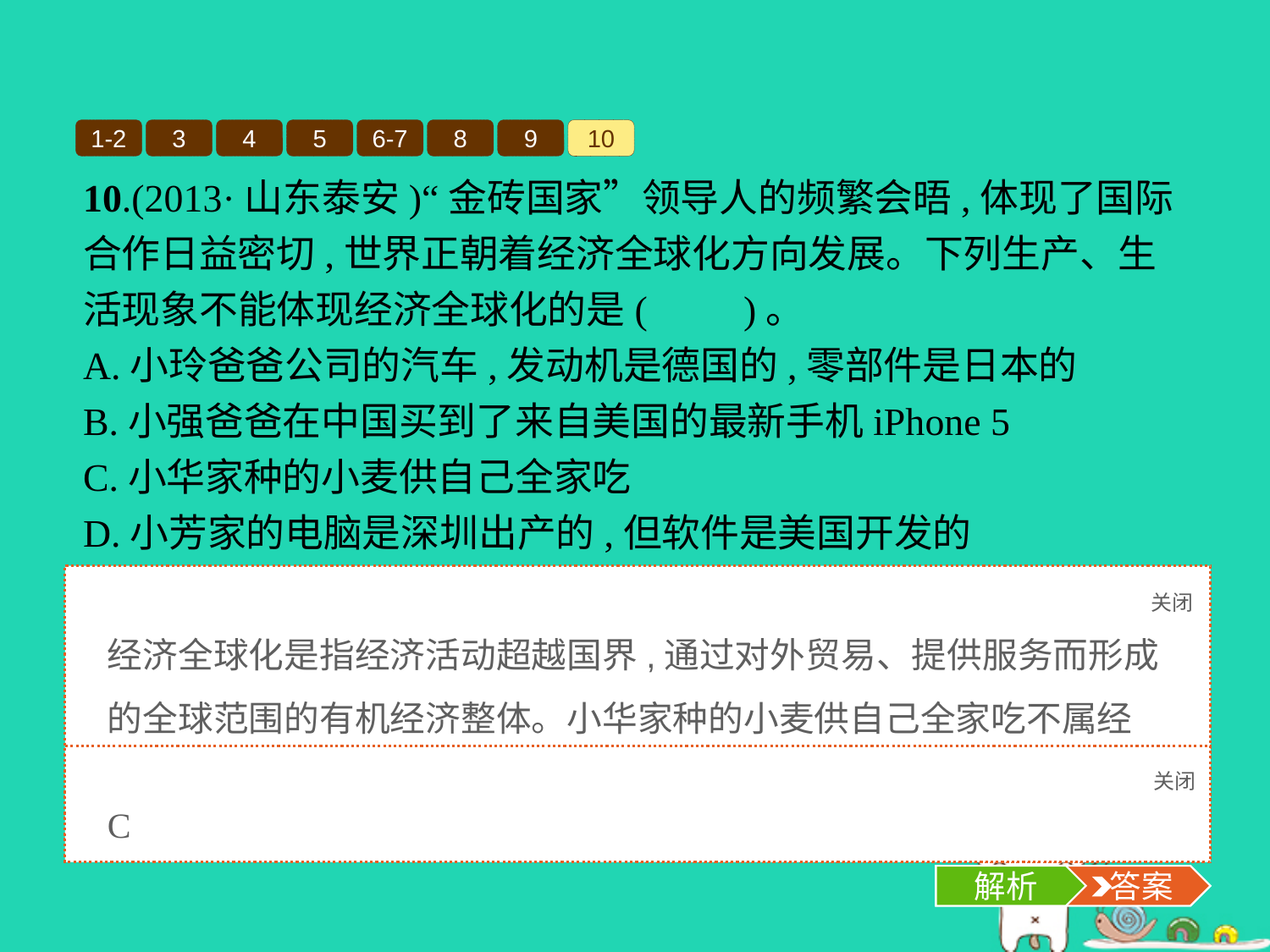

1-2
3
4
5
6-7
8
9
10
10.(2013·山东泰安)“金砖国家”领导人的频繁会晤,体现了国际合作日益密切,世界正朝着经济全球化方向发展。下列生产、生活现象不能体现经济全球化的是(　　)。
A.小玲爸爸公司的汽车,发动机是德国的,零部件是日本的
B.小强爸爸在中国买到了来自美国的最新手机iPhone 5
C.小华家种的小麦供自己全家吃
D.小芳家的电脑是深圳出产的,但软件是美国开发的

关闭
解析

经济全球化是指经济活动超越国界,通过对外贸易、提供服务而形成的全球范围的有机经济整体。小华家种的小麦供自己全家吃不属经济全球化。

关闭
解析
  答案

C
解析
  答案